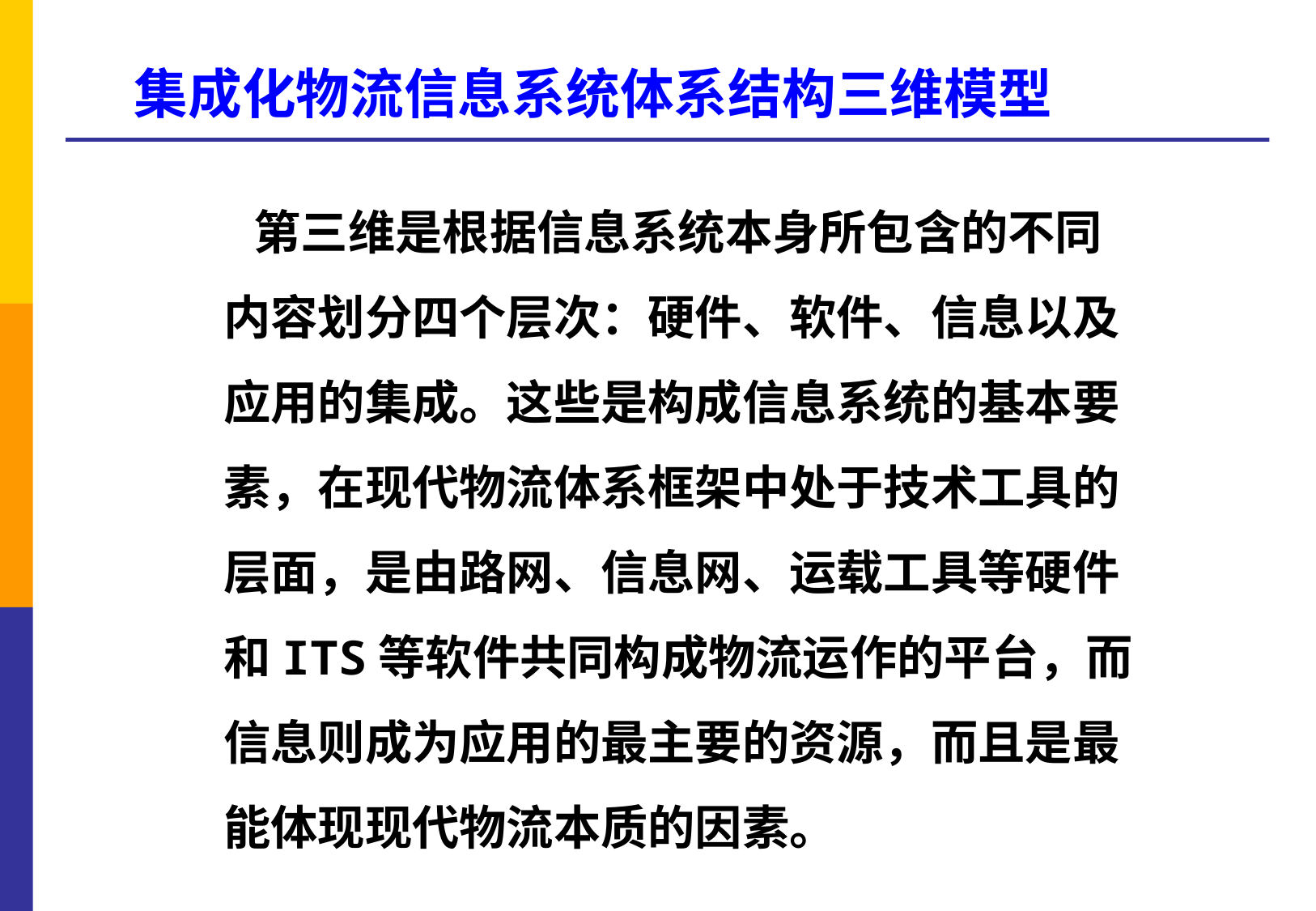

集成化物流信息系统体系结构三维模型
      第三维是根据信息系统本身所包含的不同内容划分四个层次：硬件、软件、信息以及应用的集成。这些是构成信息系统的基本要素，在现代物流体系框架中处于技术工具的层面，是由路网、信息网、运载工具等硬件和ITS等软件共同构成物流运作的平台，而信息则成为应用的最主要的资源，而且是最能体现现代物流本质的因素。